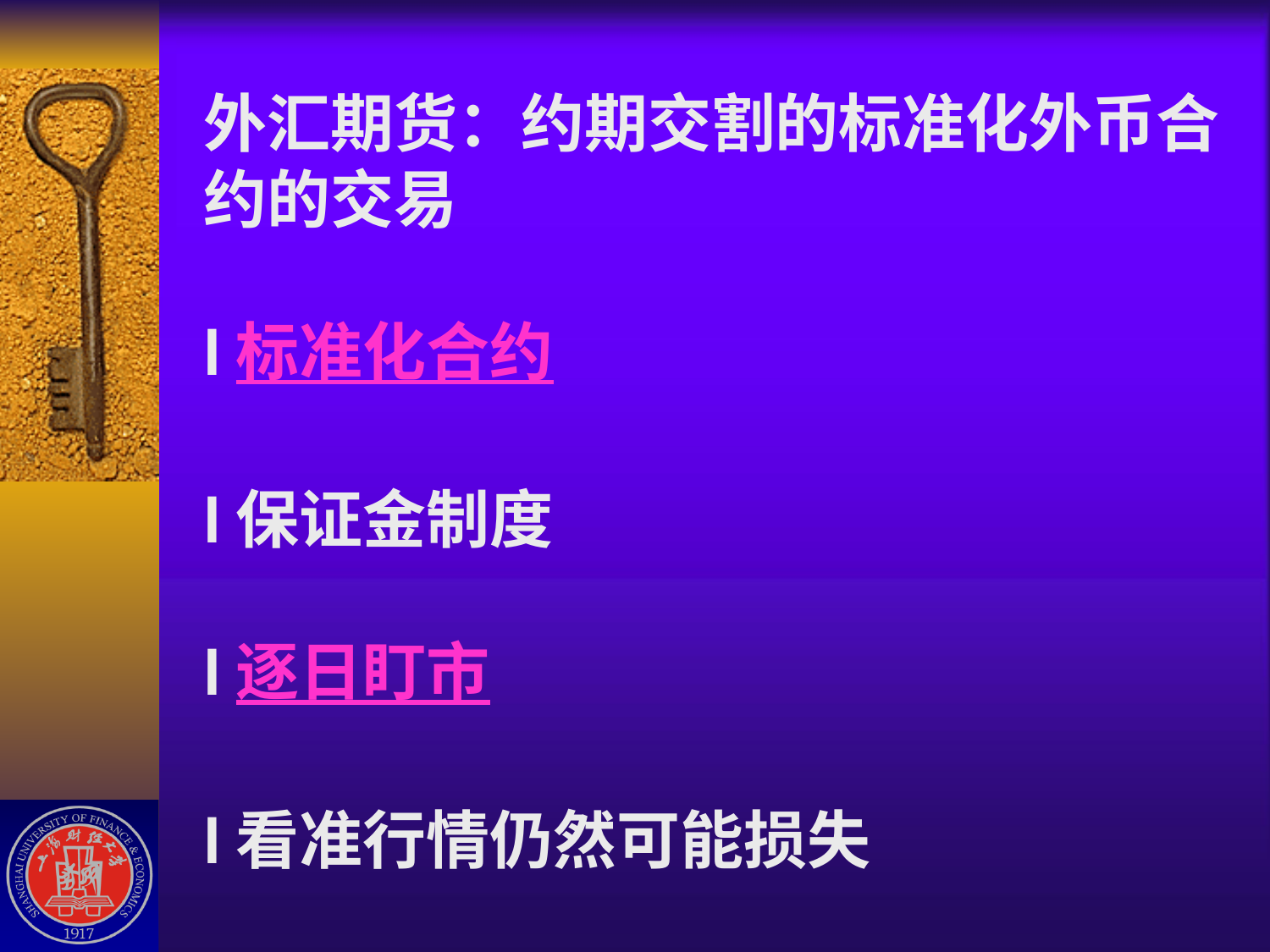

# 外汇期货：约期交割的标准化外币合约的交易 l标准化合约 l保证金制度 l逐日盯市 l看准行情仍然可能损失